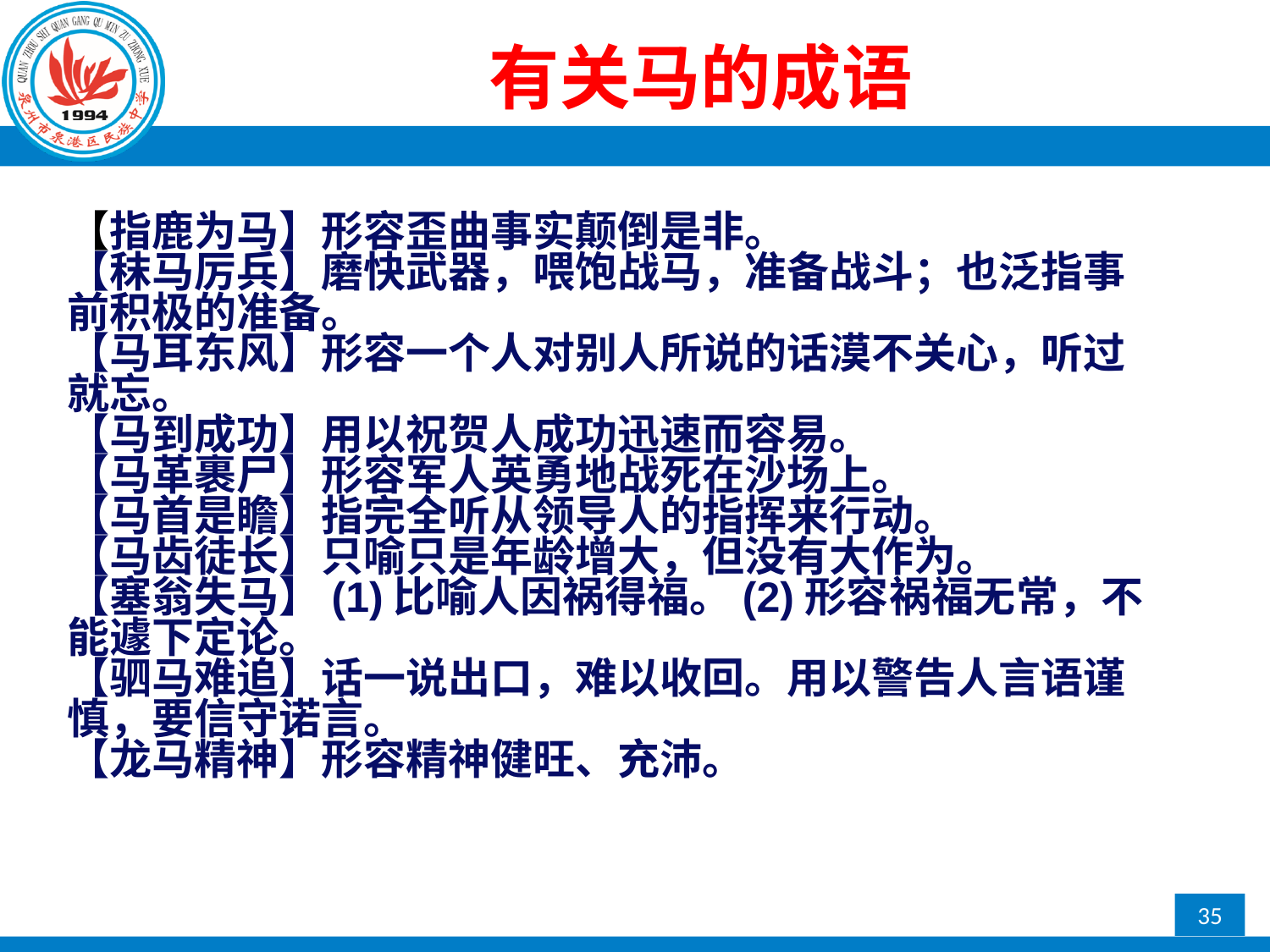

# 有关马的成语
【指鹿为马】形容歪曲事实颠倒是非。
【秣马厉兵】磨快武器，喂饱战马，准备战斗；也泛指事前积极的准备。
【马耳东风】形容一个人对别人所说的话漠不关心，听过就忘。
【马到成功】用以祝贺人成功迅速而容易。
【马革裹尸】形容军人英勇地战死在沙场上。
【马首是瞻】指完全听从领导人的指挥来行动。
【马齿徒长】只喻只是年龄增大，但没有大作为。
【塞翁失马】(1)比喻人因祸得福。(2)形容祸福无常，不能遽下定论。
【驷马难追】话一说出口，难以收回。用以警告人言语谨慎，要信守诺言。
【龙马精神】形容精神健旺、充沛。